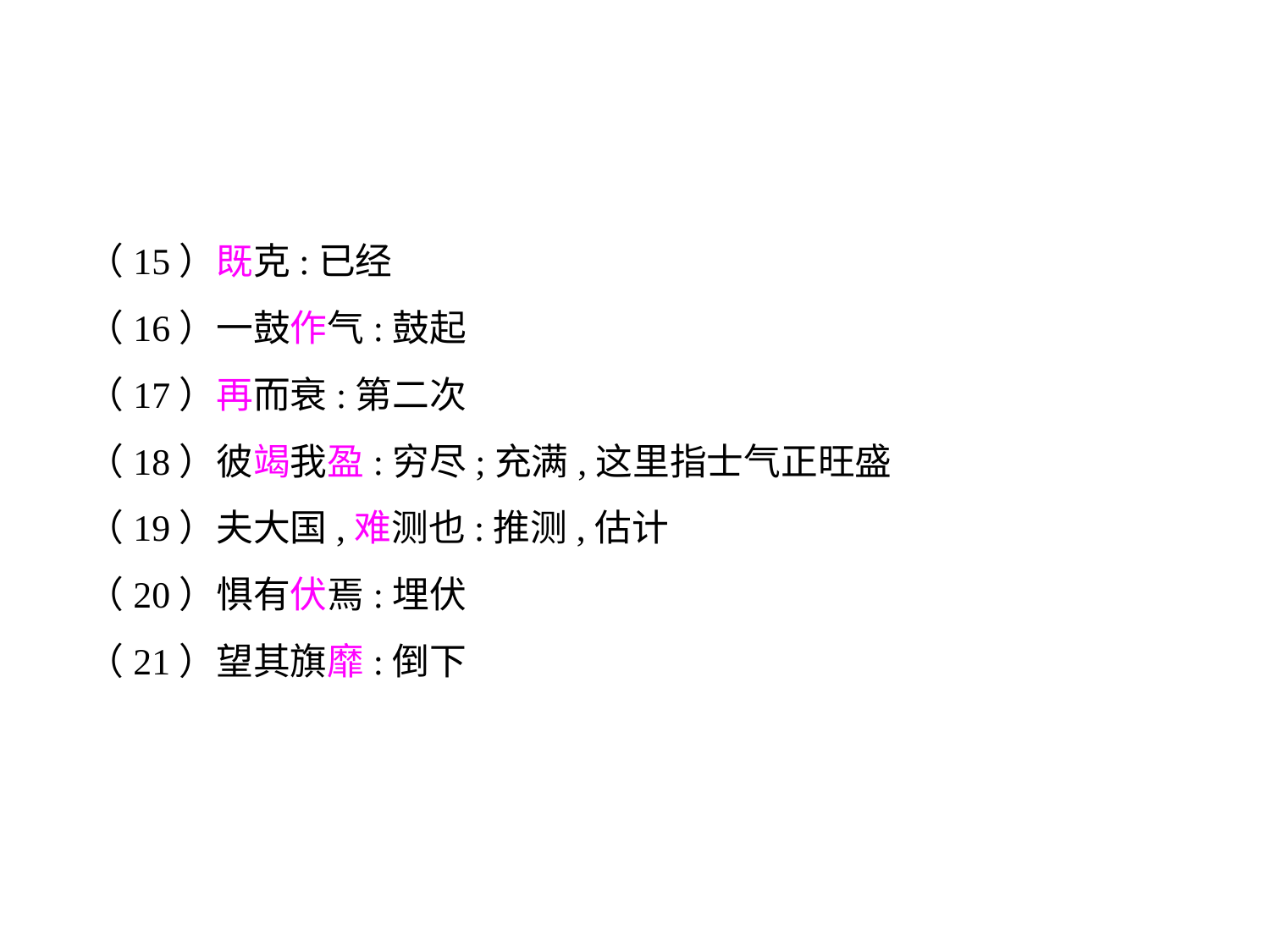

（15）既克:已经
（16）一鼓作气:鼓起
（17）再而衰:第二次
（18）彼竭我盈:穷尽;充满,这里指士气正旺盛
（19）夫大国,难测也:推测,估计
（20）惧有伏焉:埋伏
（21）望其旗靡:倒下